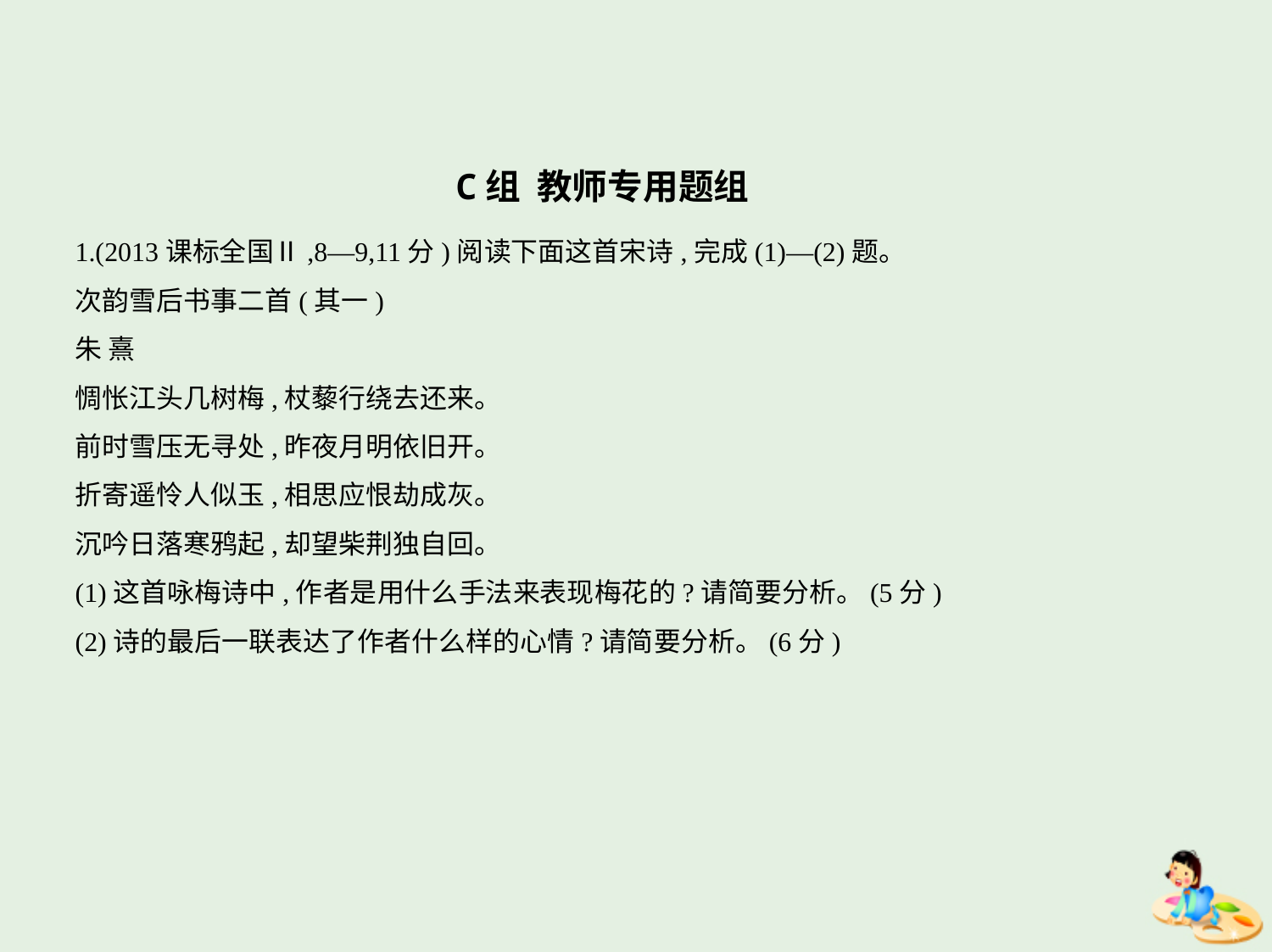

C组  教师专用题组
1.(2013课标全国Ⅱ,8—9,11分)阅读下面这首宋诗,完成(1)—(2)题。
次韵雪后书事二首(其一)
朱 熹
惆怅江头几树梅,杖藜行绕去还来。
前时雪压无寻处,昨夜月明依旧开。
折寄遥怜人似玉,相思应恨劫成灰。
沉吟日落寒鸦起,却望柴荆独自回。
(1)这首咏梅诗中,作者是用什么手法来表现梅花的?请简要分析。(5分)
(2)诗的最后一联表达了作者什么样的心情?请简要分析。(6分)